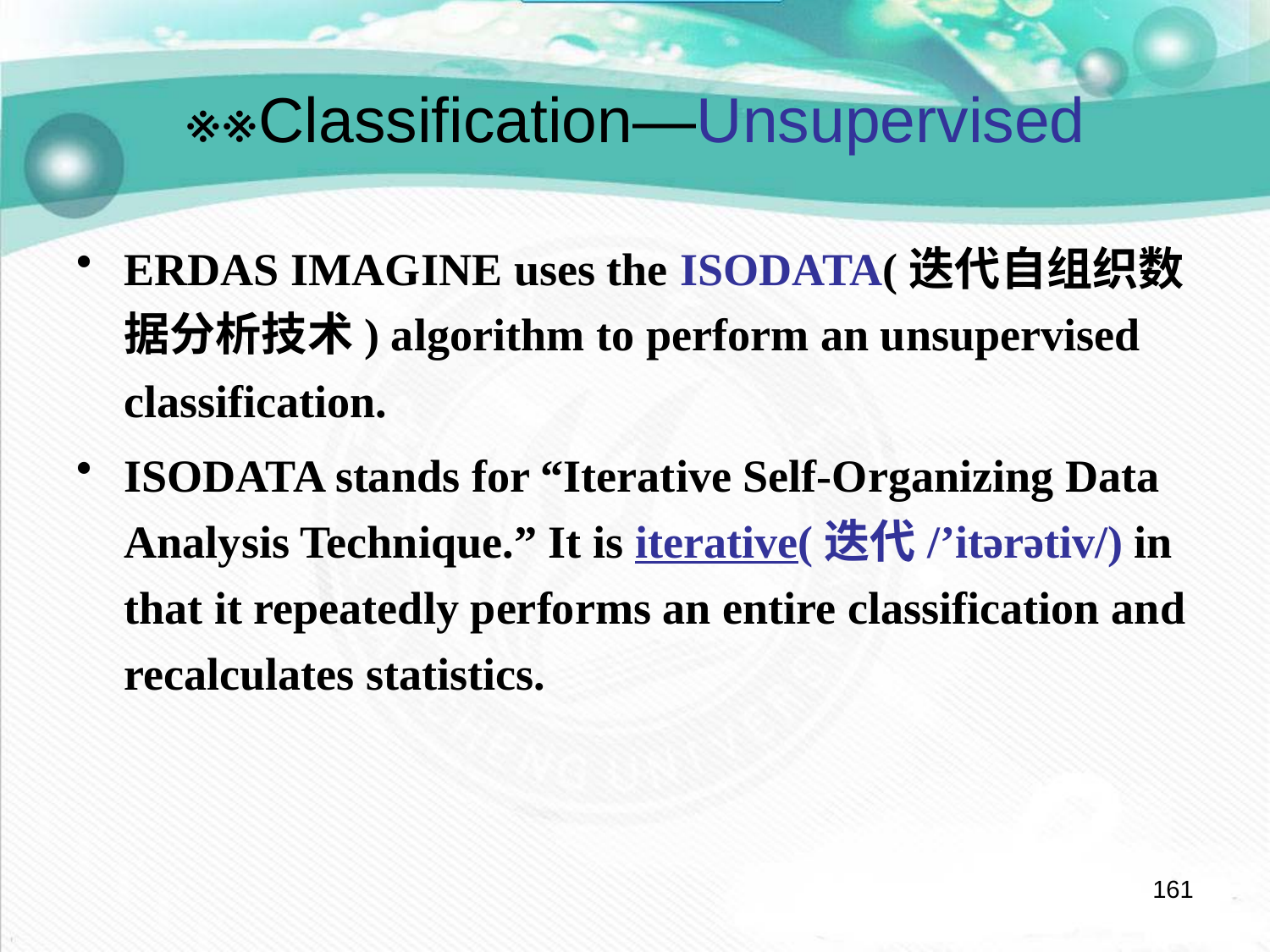

# ※※Classification—Unsupervised
ERDAS IMAGINE uses the ISODATA(迭代自组织数据分析技术) algorithm to perform an unsupervised classification.
ISODATA stands for “Iterative Self-Organizing Data Analysis Technique.” It is iterative(迭代/’itərətiv/) in that it repeatedly performs an entire classification and recalculates statistics.
161